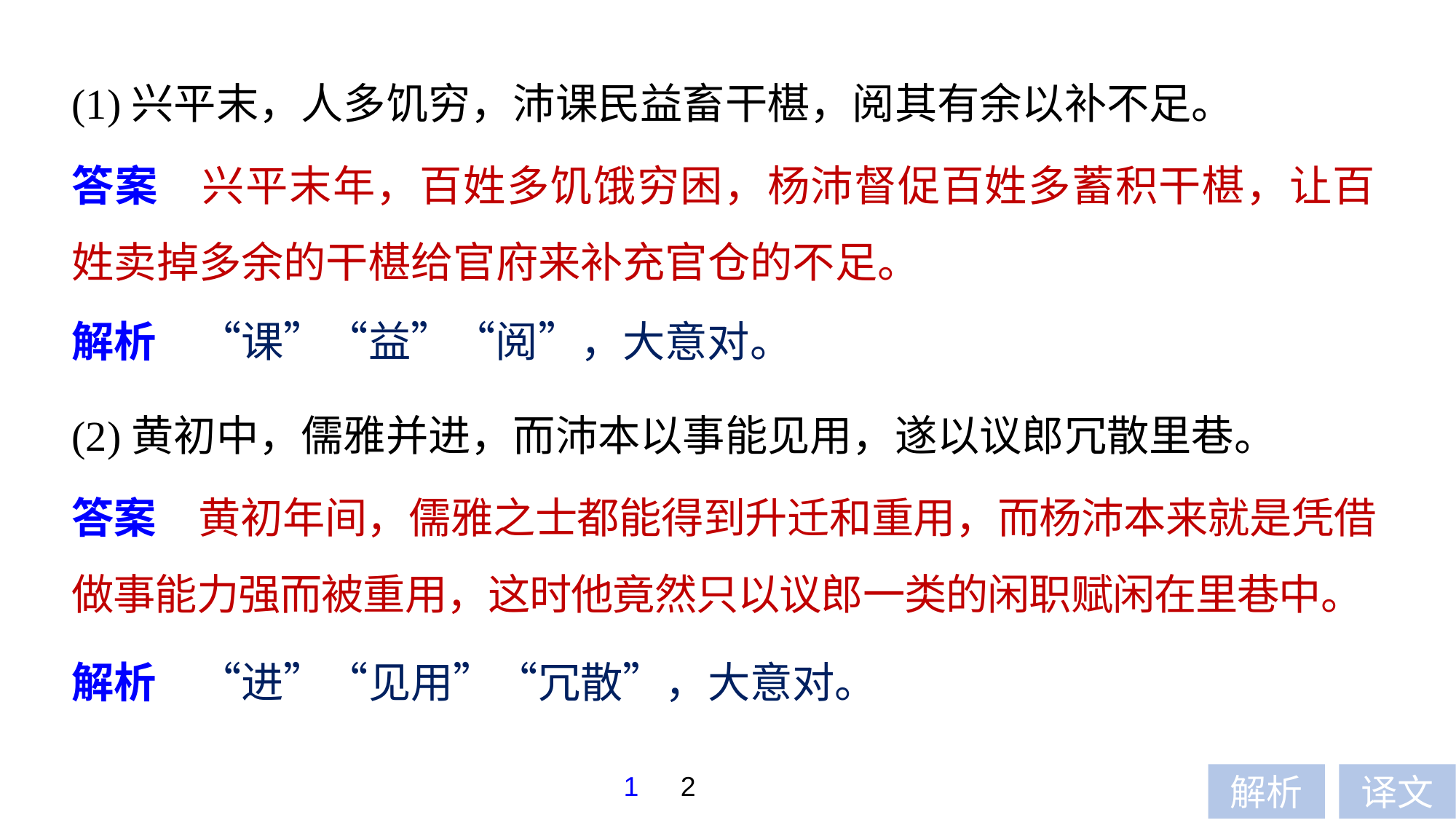

(1)兴平末，人多饥穷，沛课民益畜干椹，阅其有余以补不足。
答案　兴平末年，百姓多饥饿穷困，杨沛督促百姓多蓄积干椹，让百姓卖掉多余的干椹给官府来补充官仓的不足。
解析　“课”“益”“阅”，大意对。
(2)黄初中，儒雅并进，而沛本以事能见用，遂以议郎冗散里巷。
答案　黄初年间，儒雅之士都能得到升迁和重用，而杨沛本来就是凭借做事能力强而被重用，这时他竟然只以议郎一类的闲职赋闲在里巷中。
解析　“进”“见用”“冗散”，大意对。
1
2
解析
译文